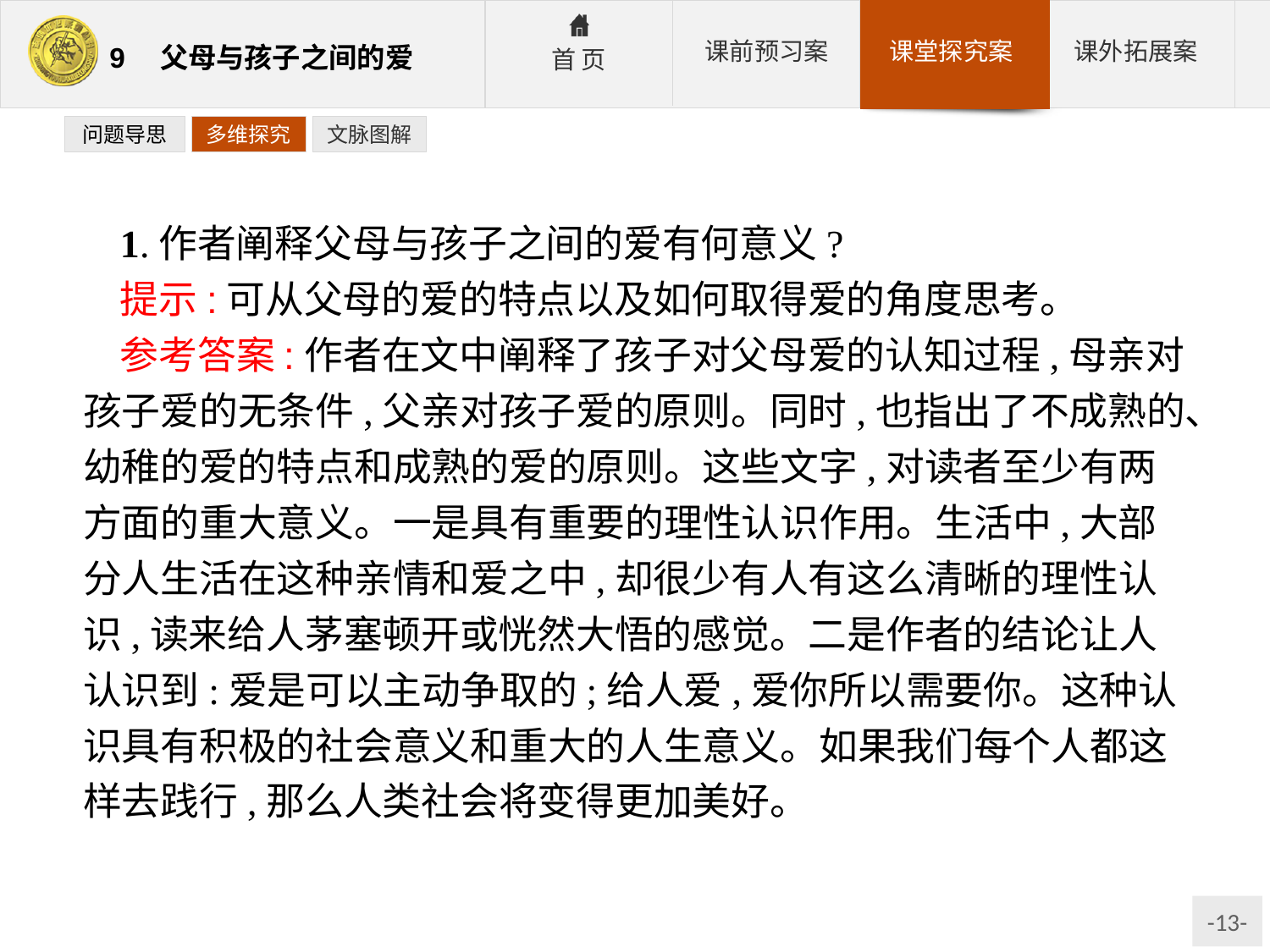

问题导思
多维探究
文脉图解
1.作者阐释父母与孩子之间的爱有何意义?
提示:可从父母的爱的特点以及如何取得爱的角度思考。
参考答案:作者在文中阐释了孩子对父母爱的认知过程,母亲对孩子爱的无条件,父亲对孩子爱的原则。同时,也指出了不成熟的、幼稚的爱的特点和成熟的爱的原则。这些文字,对读者至少有两方面的重大意义。一是具有重要的理性认识作用。生活中,大部分人生活在这种亲情和爱之中,却很少有人有这么清晰的理性认识,读来给人茅塞顿开或恍然大悟的感觉。二是作者的结论让人认识到:爱是可以主动争取的;给人爱,爱你所以需要你。这种认识具有积极的社会意义和重大的人生意义。如果我们每个人都这样去践行,那么人类社会将变得更加美好。